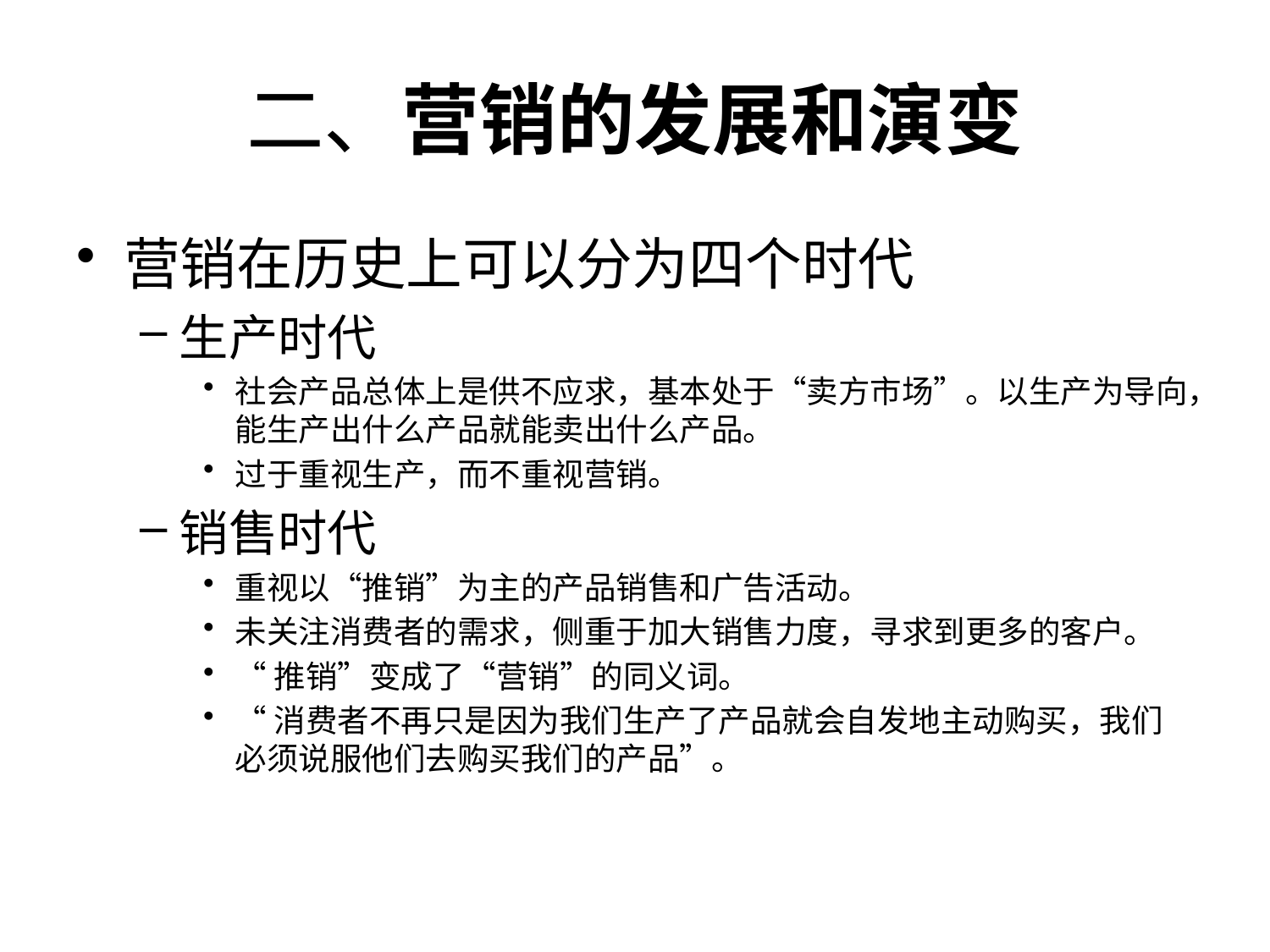

# 二、营销的发展和演变
营销在历史上可以分为四个时代
生产时代
社会产品总体上是供不应求，基本处于“卖方市场”。以生产为导向，能生产出什么产品就能卖出什么产品。
过于重视生产，而不重视营销。
销售时代
重视以“推销”为主的产品销售和广告活动。
未关注消费者的需求，侧重于加大销售力度，寻求到更多的客户。
“推销”变成了“营销”的同义词。
“消费者不再只是因为我们生产了产品就会自发地主动购买，我们必须说服他们去购买我们的产品”。